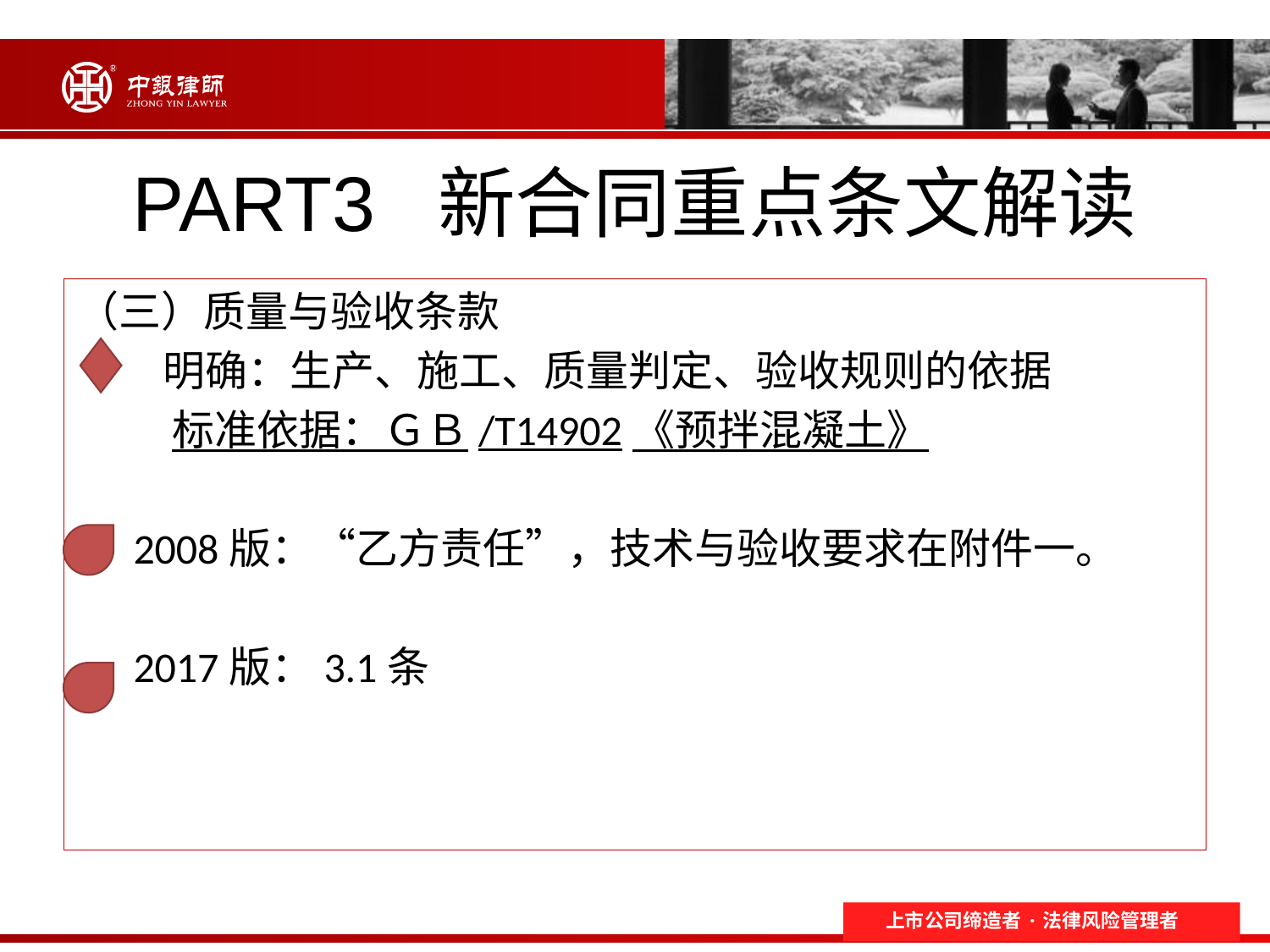

PART3  新合同重点条文解读
（三）质量与验收条款
        明确：生产、施工、质量判定、验收规则的依据
         标准依据：ＧＢ/T14902《预拌混凝土》

      2008版：“乙方责任”，技术与验收要求在附件一。

      2017版：3.1条